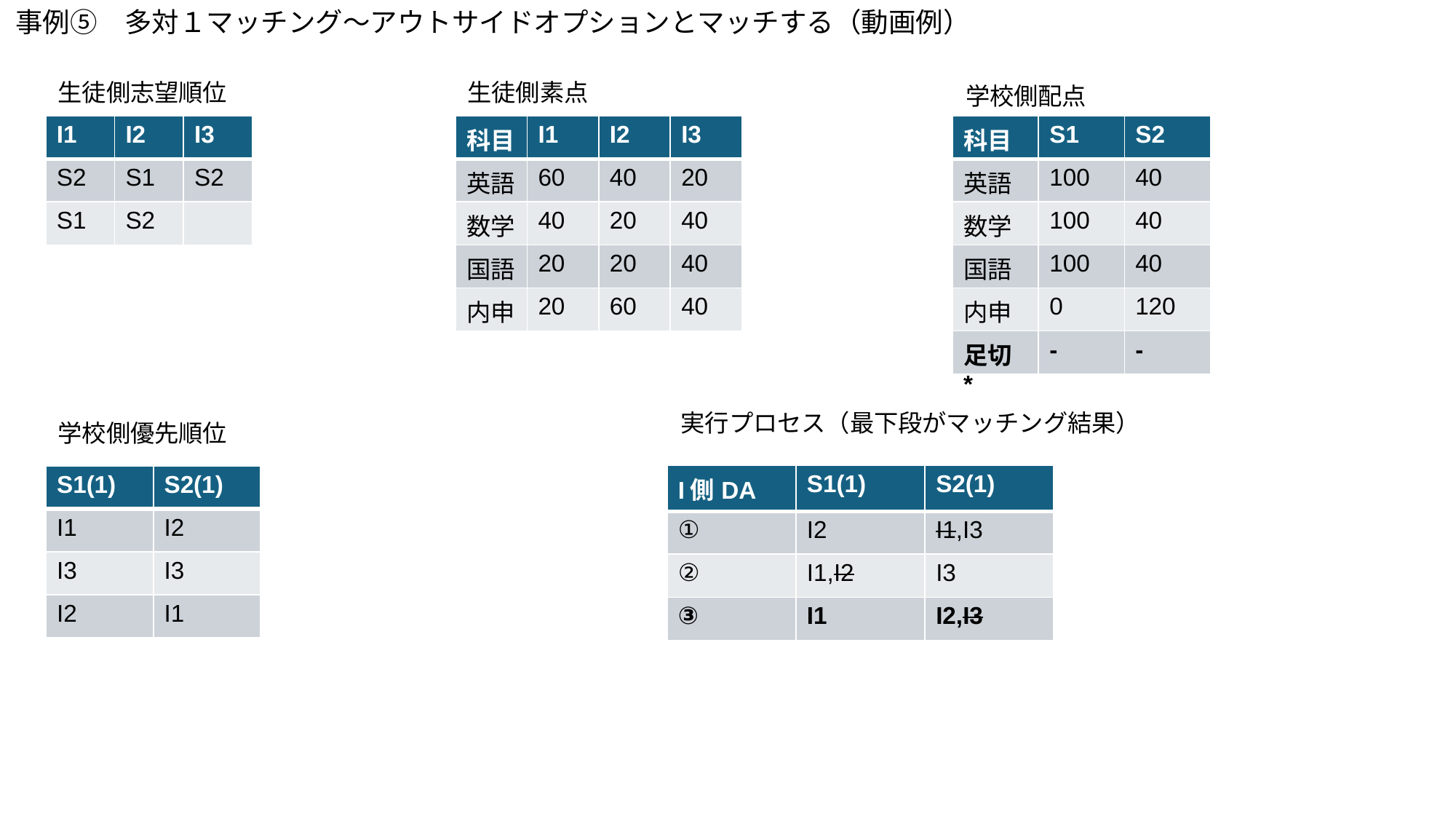

事例⑤　多対１マッチング～アウトサイドオプションとマッチする（動画例）
生徒側志望順位
生徒側素点
学校側配点
| I1 | I2 | I3 |
| --- | --- | --- |
| S2 | S1 | S2 |
| S1 | S2 |  |
| 科目 | I1 | I2 | I3 |
| --- | --- | --- | --- |
| 英語 | 60 | 40 | 20 |
| 数学 | 40 | 20 | 40 |
| 国語 | 20 | 20 | 40 |
| 内申 | 20 | 60 | 40 |
| 科目 | S1 | S2 |
| --- | --- | --- |
| 英語 | 100 | 40 |
| 数学 | 100 | 40 |
| 国語 | 100 | 40 |
| 内申 | 0 | 120 |
| 足切\* | - | - |
実行プロセス（最下段がマッチング結果）
学校側優先順位
| I側DA | S1(1) | S2(1) |
| --- | --- | --- |
| ① | I2 | I1,I3 |
| ② | I1,I2 | I3 |
| ③ | I1 | I2,I3 |
| S1(1) | S2(1) |
| --- | --- |
| I1 | I2 |
| I3 | I3 |
| I2 | I1 |